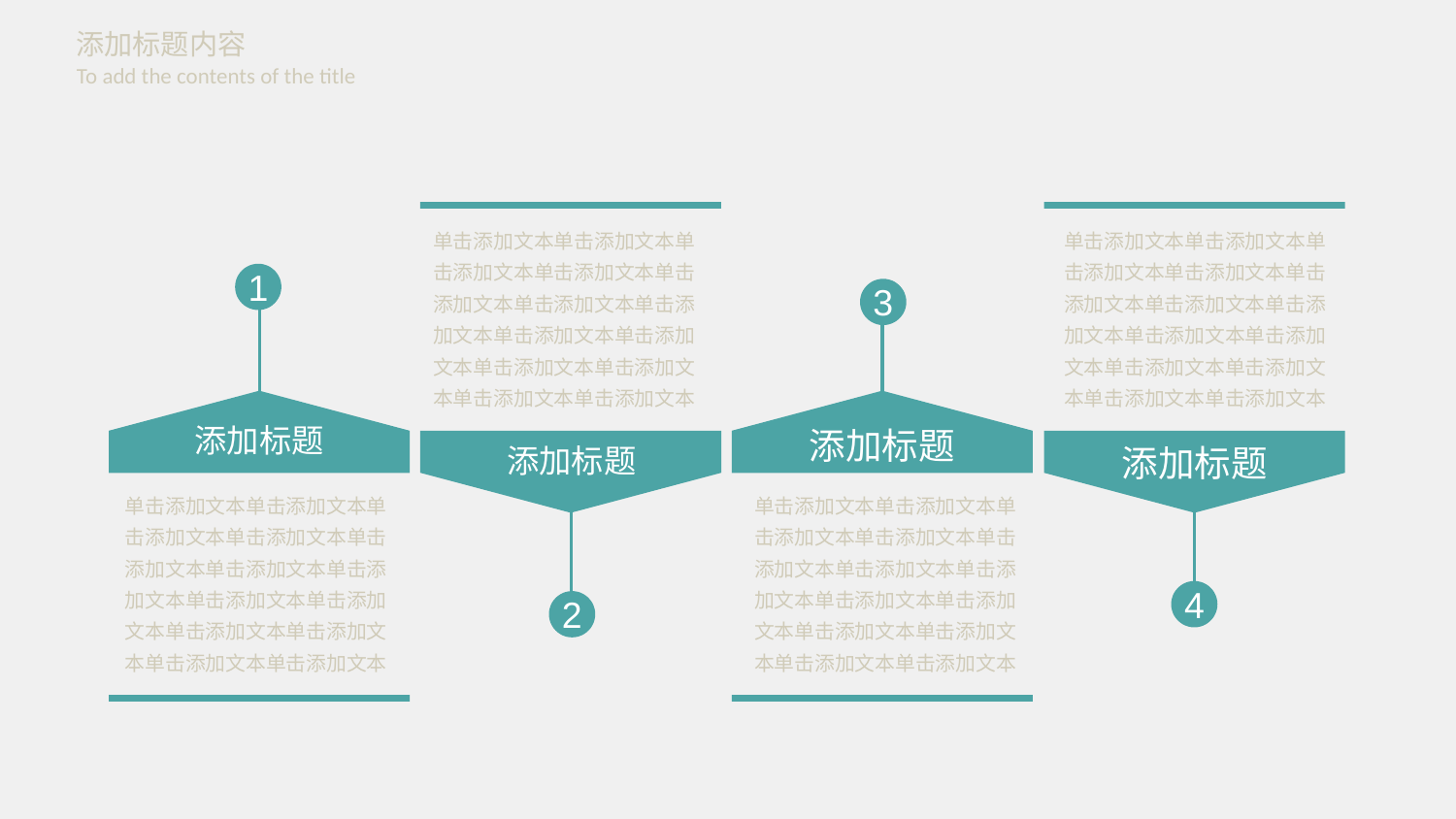

添加标题内容
To add the contents of the title

单击添加文本单击添加文本单击添加文本单击添加文本单击添加文本单击添加文本单击添加文本单击添加文本单击添加文本单击添加文本单击添加文本单击添加文本单击添加文本
单击添加文本单击添加文本单击添加文本单击添加文本单击添加文本单击添加文本单击添加文本单击添加文本单击添加文本单击添加文本单击添加文本单击添加文本单击添加文本
1

3

添加标题

添加标题

添加标题

添加标题
单击添加文本单击添加文本单击添加文本单击添加文本单击添加文本单击添加文本单击添加文本单击添加文本单击添加文本单击添加文本单击添加文本单击添加文本单击添加文本
单击添加文本单击添加文本单击添加文本单击添加文本单击添加文本单击添加文本单击添加文本单击添加文本单击添加文本单击添加文本单击添加文本单击添加文本单击添加文本
2

4